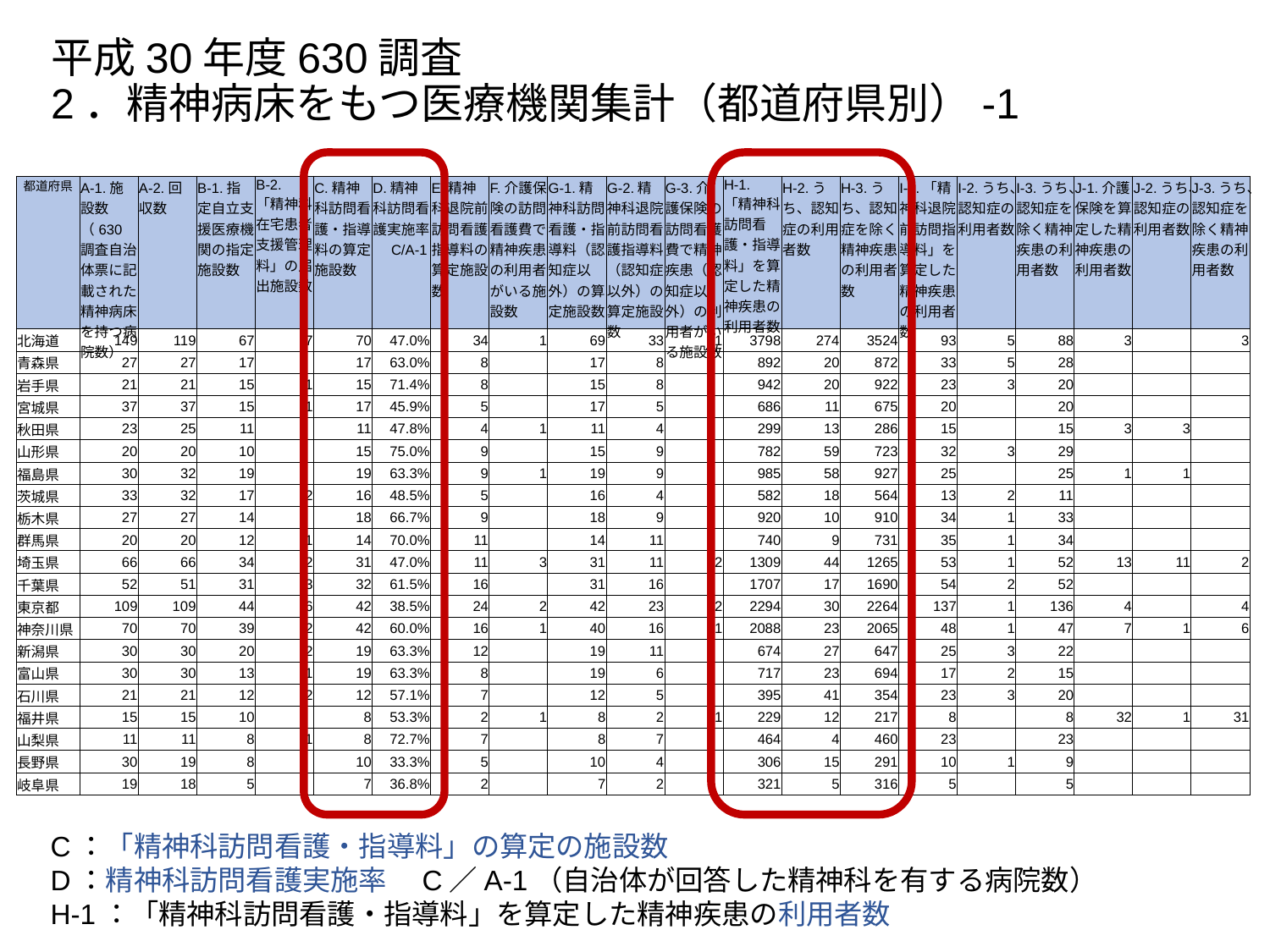

# 平成30年度630調査 2．精神病床をもつ医療機関集計（都道府県別）-1

| 都道府県 | A-1.施設数（630調査自治体票に記載された、精神病床を持つ病院数） | A-2.回収数 | B-1.指定自立支援医療機関の指定施設数 | B-2.「精神科在宅患者支援管理料」の届出施設数 | C.精神科訪問看護・指導料の算定施設数 | D.精神科訪問看護実施率　C/A-1 | E.精神科退院前訪問看護指導料の算定施設数 | F.介護保険の訪問看護費で精神疾患の利用者がいる施設数 | G-1.精神科訪問看護・指導料（認知症以外）の算定施設数 | G-2.精神科退院前訪問看護指導料（認知症以外）の算定施設数 | G-3.介護保険の訪問看護費で精神疾患（認知症以外）の利用者がいる施設数 | H-1.「精神科訪問看護・指導料」を算定した精神疾患の利用者数 | H-2.うち、認知症の利用者数 | H-3.うち、認知症を除く精神疾患の利用者数 | I-1.「精神科退院前訪問指導料」を算定した精神疾患の利用者数 | I-2.うち、認知症の利用者数 | I-3.うち、認知症を除く精神疾患の利用者数 | J-1.介護保険を算定した精神疾患の利用者数 | J-2.うち、認知症の利用者数 | J-3.うち、認知症を除く精神疾患の利用者数 |
| --- | --- | --- | --- | --- | --- | --- | --- | --- | --- | --- | --- | --- | --- | --- | --- | --- | --- | --- | --- | --- |
| 北海道 | 149 | 119 | 67 | 7 | 70 | 47.0% | 34 | 1 | 69 | 33 | 1 | 3798 | 274 | 3524 | 93 | 5 | 88 | 3 |  | 3 |
| 青森県 | 27 | 27 | 17 |  | 17 | 63.0% | 8 |  | 17 | 8 |  | 892 | 20 | 872 | 33 | 5 | 28 |  |  |  |
| 岩手県 | 21 | 21 | 15 | 1 | 15 | 71.4% | 8 |  | 15 | 8 |  | 942 | 20 | 922 | 23 | 3 | 20 |  |  |  |
| 宮城県 | 37 | 37 | 15 | 1 | 17 | 45.9% | 5 |  | 17 | 5 |  | 686 | 11 | 675 | 20 |  | 20 |  |  |  |
| 秋田県 | 23 | 25 | 11 |  | 11 | 47.8% | 4 | 1 | 11 | 4 |  | 299 | 13 | 286 | 15 |  | 15 | 3 | 3 |  |
| 山形県 | 20 | 20 | 10 |  | 15 | 75.0% | 9 |  | 15 | 9 |  | 782 | 59 | 723 | 32 | 3 | 29 |  |  |  |
| 福島県 | 30 | 32 | 19 |  | 19 | 63.3% | 9 | 1 | 19 | 9 |  | 985 | 58 | 927 | 25 |  | 25 | 1 | 1 |  |
| 茨城県 | 33 | 32 | 17 | 2 | 16 | 48.5% | 5 |  | 16 | 4 |  | 582 | 18 | 564 | 13 | 2 | 11 |  |  |  |
| 栃木県 | 27 | 27 | 14 |  | 18 | 66.7% | 9 |  | 18 | 9 |  | 920 | 10 | 910 | 34 | 1 | 33 |  |  |  |
| 群馬県 | 20 | 20 | 12 | 1 | 14 | 70.0% | 11 |  | 14 | 11 |  | 740 | 9 | 731 | 35 | 1 | 34 |  |  |  |
| 埼玉県 | 66 | 66 | 34 | 2 | 31 | 47.0% | 11 | 3 | 31 | 11 | 2 | 1309 | 44 | 1265 | 53 | 1 | 52 | 13 | 11 | 2 |
| 千葉県 | 52 | 51 | 31 | 3 | 32 | 61.5% | 16 |  | 31 | 16 |  | 1707 | 17 | 1690 | 54 | 2 | 52 |  |  |  |
| 東京都 | 109 | 109 | 44 | 6 | 42 | 38.5% | 24 | 2 | 42 | 23 | 2 | 2294 | 30 | 2264 | 137 | 1 | 136 | 4 |  | 4 |
| 神奈川県 | 70 | 70 | 39 | 2 | 42 | 60.0% | 16 | 1 | 40 | 16 | 1 | 2088 | 23 | 2065 | 48 | 1 | 47 | 7 | 1 | 6 |
| 新潟県 | 30 | 30 | 20 | 2 | 19 | 63.3% | 12 |  | 19 | 11 |  | 674 | 27 | 647 | 25 | 3 | 22 |  |  |  |
| 富山県 | 30 | 30 | 13 | 1 | 19 | 63.3% | 8 |  | 19 | 6 |  | 717 | 23 | 694 | 17 | 2 | 15 |  |  |  |
| 石川県 | 21 | 21 | 12 | 2 | 12 | 57.1% | 7 |  | 12 | 5 |  | 395 | 41 | 354 | 23 | 3 | 20 |  |  |  |
| 福井県 | 15 | 15 | 10 |  | 8 | 53.3% | 2 | 1 | 8 | 2 | 1 | 229 | 12 | 217 | 8 |  | 8 | 32 | 1 | 31 |
| 山梨県 | 11 | 11 | 8 | 1 | 8 | 72.7% | 7 |  | 8 | 7 |  | 464 | 4 | 460 | 23 |  | 23 |  |  |  |
| 長野県 | 30 | 19 | 8 |  | 10 | 33.3% | 5 |  | 10 | 4 |  | 306 | 15 | 291 | 10 | 1 | 9 |  |  |  |
| 岐阜県 | 19 | 18 | 5 |  | 7 | 36.8% | 2 |  | 7 | 2 |  | 321 | 5 | 316 | 5 |  | 5 |  |  |  |
C：「精神科訪問看護・指導料」の算定の施設数
D：精神科訪問看護実施率　C／A-1（自治体が回答した精神科を有する病院数）
H-1：「精神科訪問看護・指導料」を算定した精神疾患の利用者数